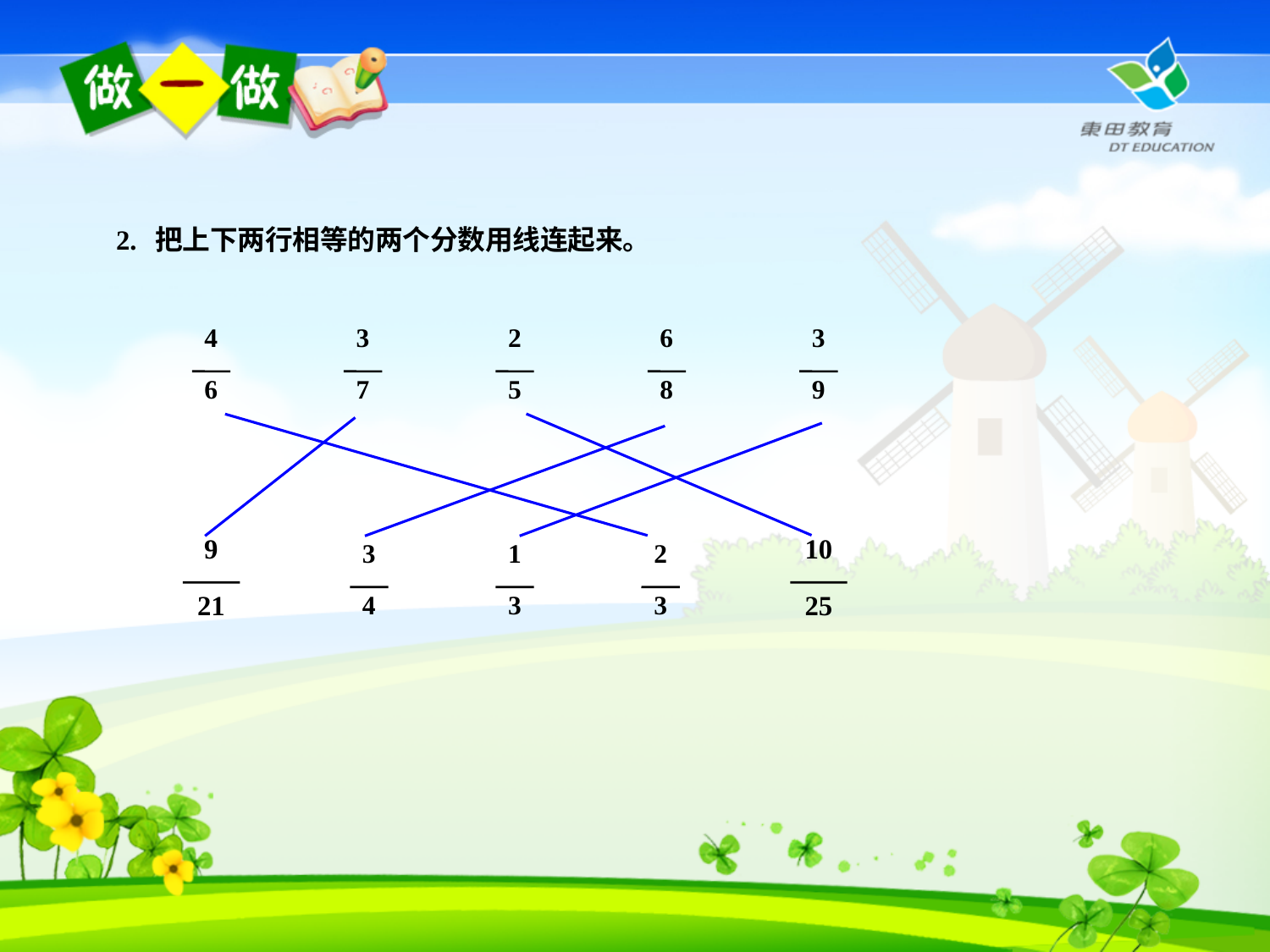

2. 把上下两行相等的两个分数用线连起来。
4
6

3
7

2
5

6
8

3
9

9
21

10
25

3
4

1
3

2
3